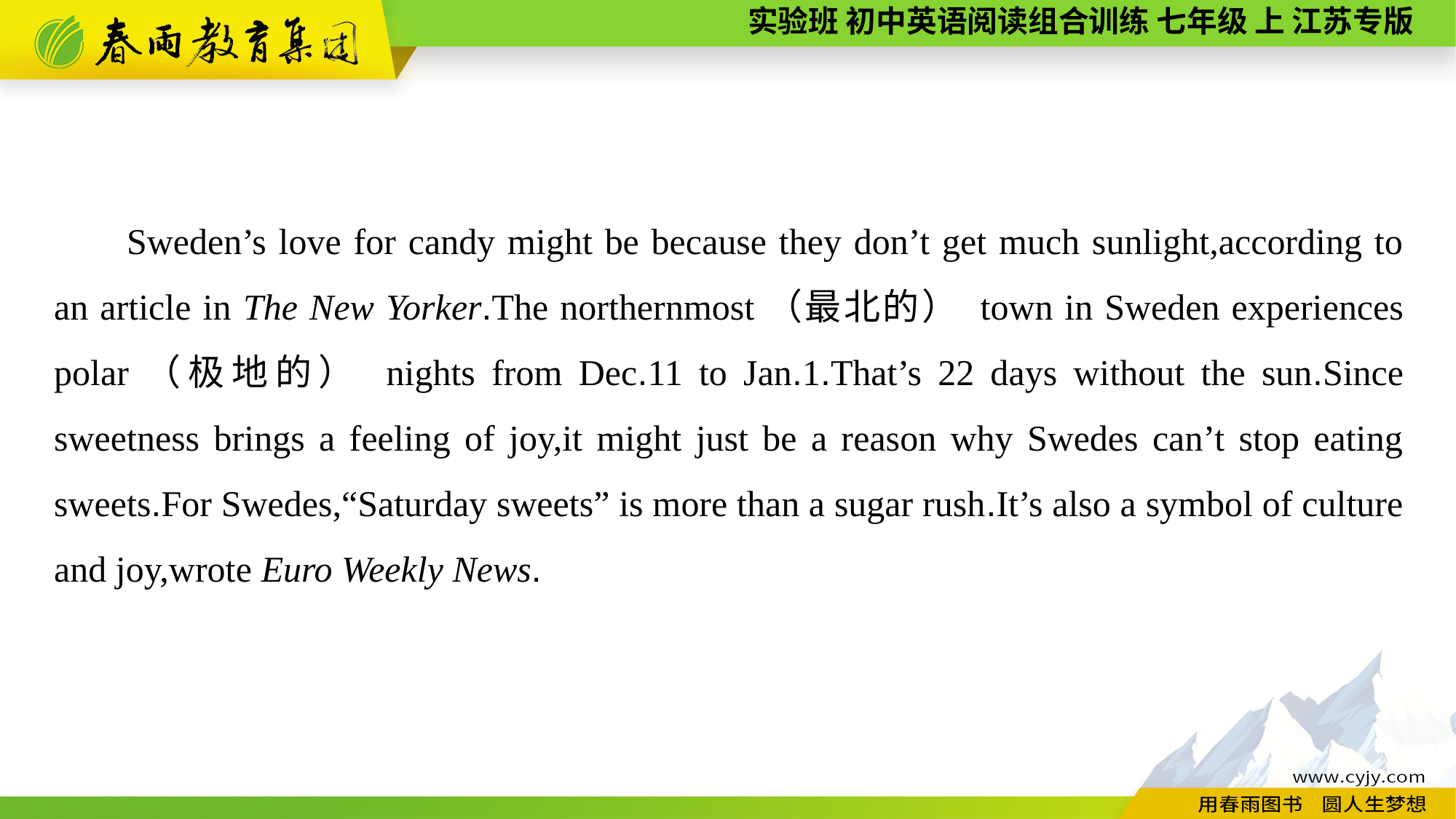

Sweden’s love for candy might be because they don’t get much sunlight,according to an article in The New Yorker.The northernmost（最北的） town in Sweden experiences polar（极地的） nights from Dec.11 to Jan.1.That’s 22 days without the sun.Since sweetness brings a feeling of joy,it might just be a reason why Swedes can’t stop eating sweets.For Swedes,“Saturday sweets” is more than a sugar rush.It’s also a symbol of culture and joy,wrote Euro Weekly News.